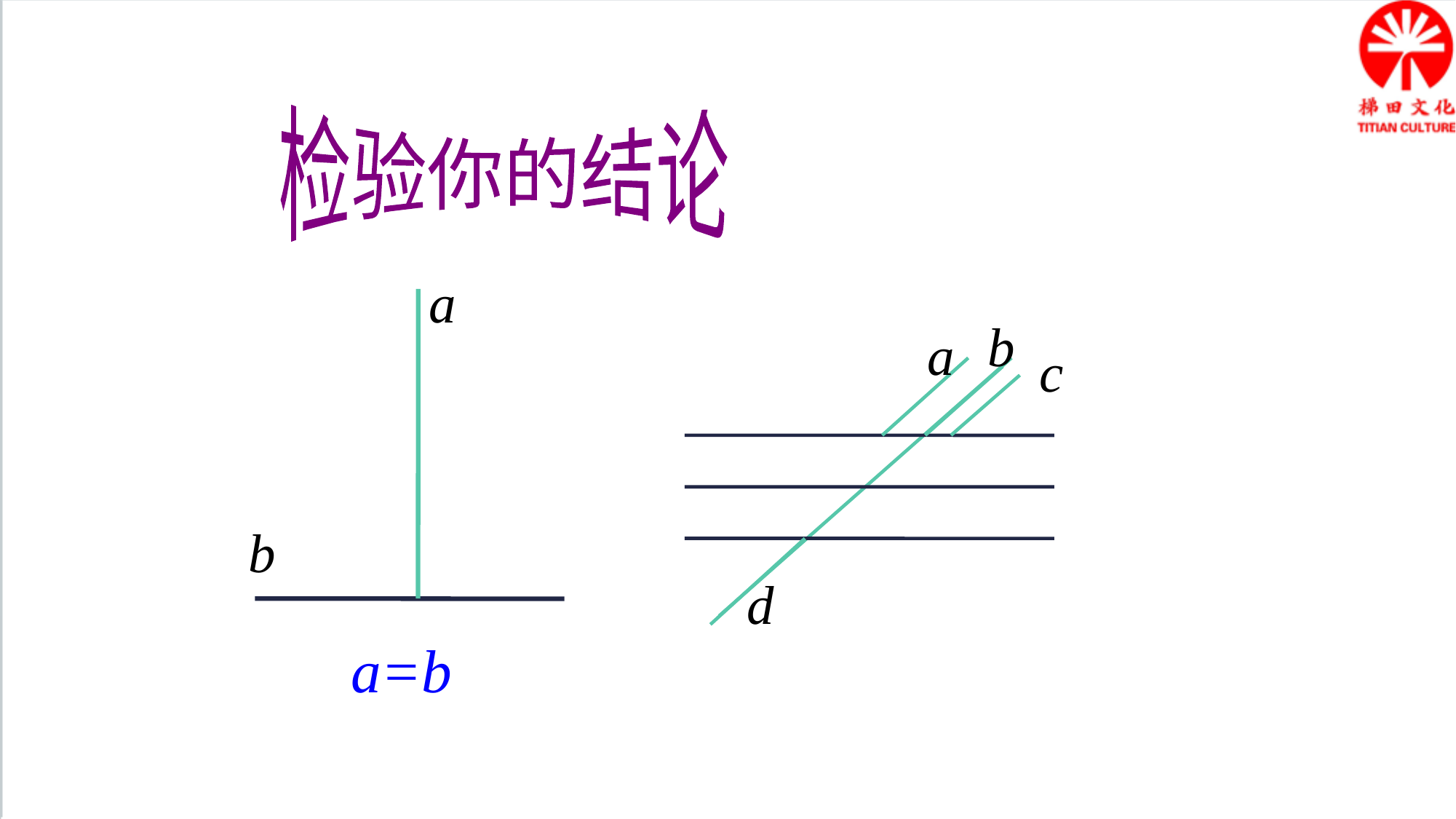

检验你的结论
a
b
a
c

d

b

a=b